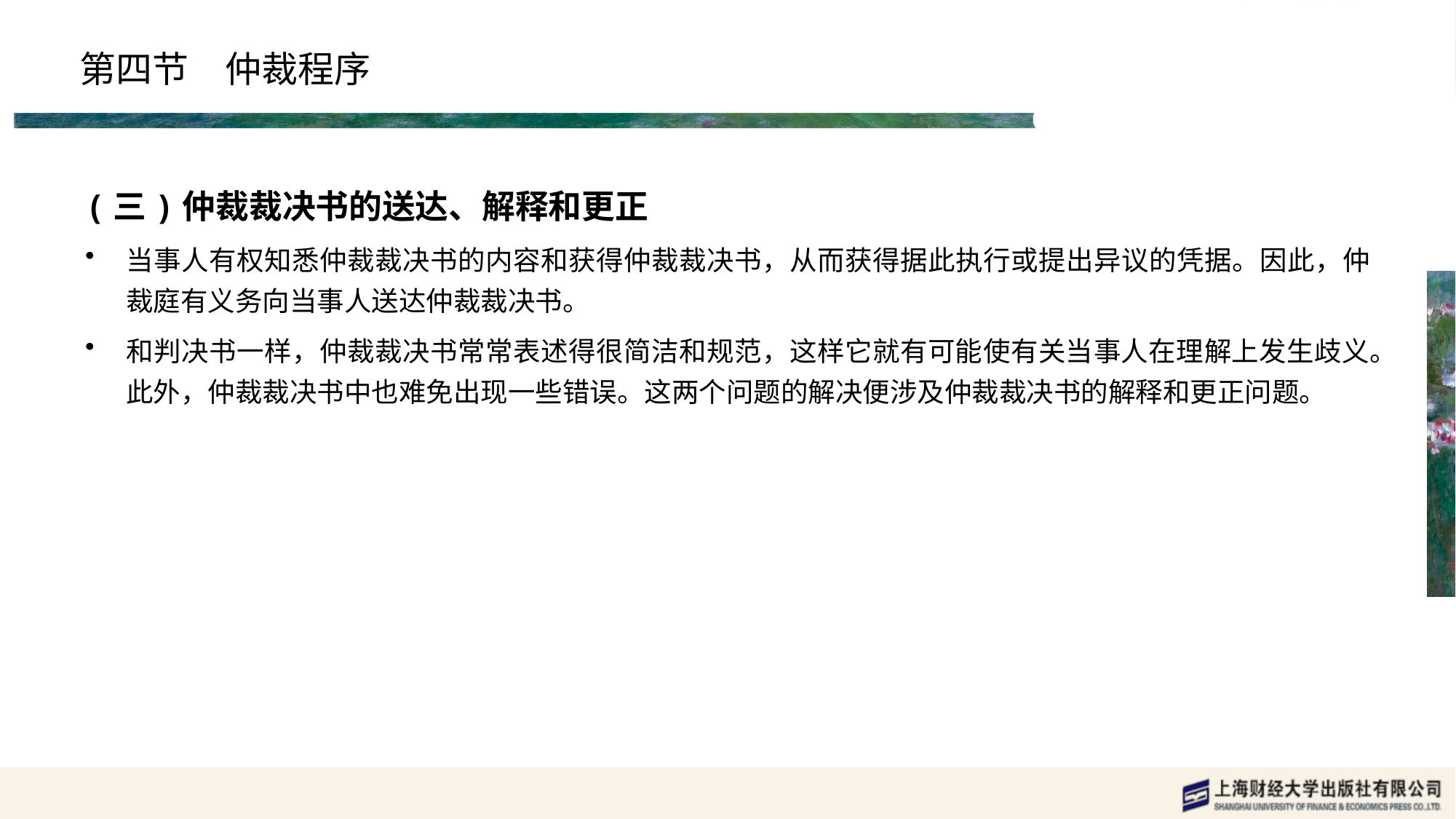

# 第四节　仲裁程序
(三)仲裁裁决书的送达、解释和更正
当事人有权知悉仲裁裁决书的内容和获得仲裁裁决书，从而获得据此执行或提出异议的凭据。因此，仲裁庭有义务向当事人送达仲裁裁决书。
和判决书一样，仲裁裁决书常常表述得很简洁和规范，这样它就有可能使有关当事人在理解上发生歧义。此外，仲裁裁决书中也难免出现一些错误。这两个问题的解决便涉及仲裁裁决书的解释和更正问题。